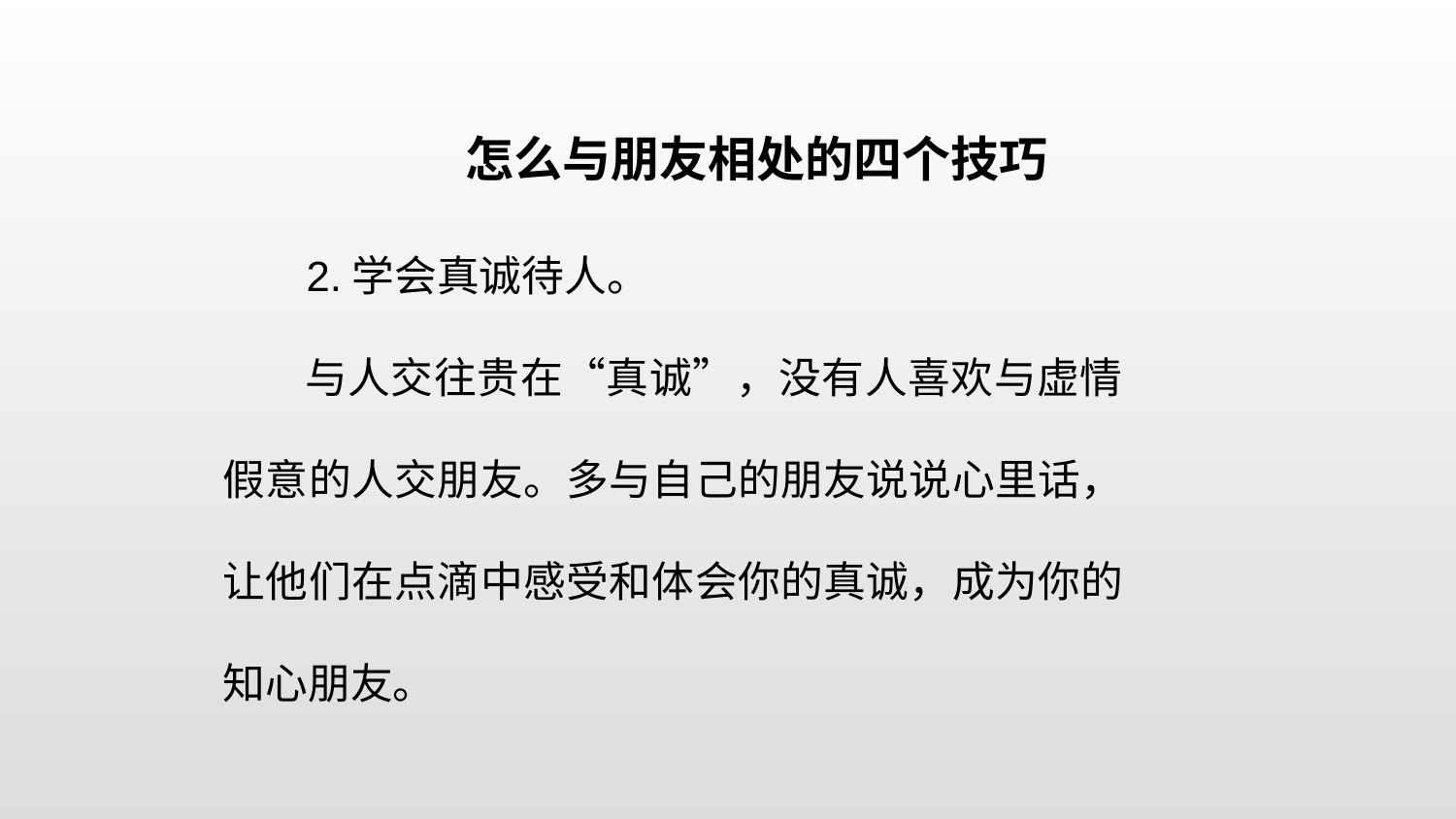

怎么与朋友相处的四个技巧
       2.学会真诚待人。
       与人交往贵在“真诚”，没有人喜欢与虚情假意的人交朋友。多与自己的朋友说说心里话，让他们在点滴中感受和体会你的真诚，成为你的知心朋友。